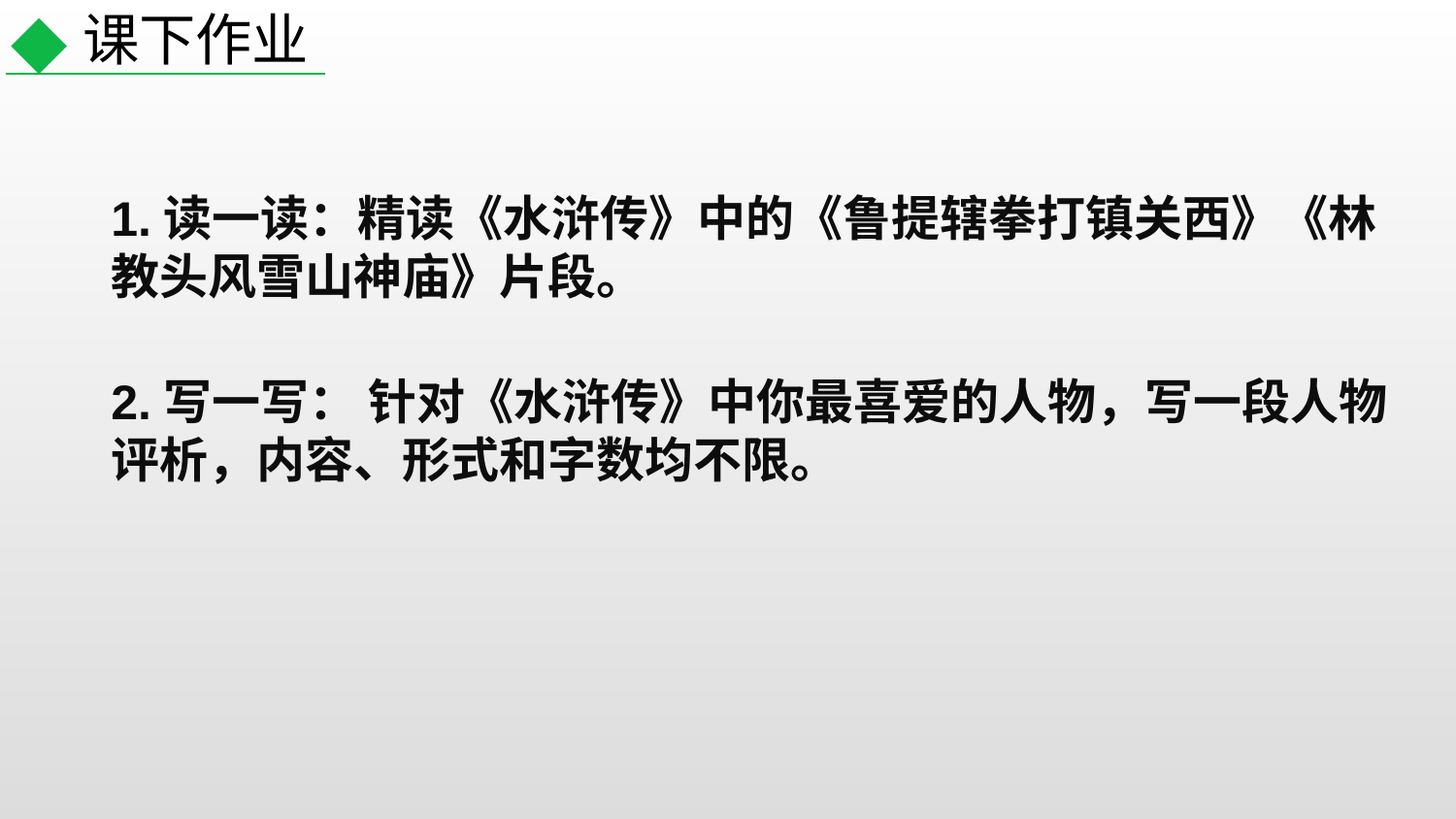

课下作业

1.读一读：精读《水浒传》中的《鲁提辖拳打镇关西》《林教头风雪山神庙》片段。
2.写一写： 针对《水浒传》中你最喜爱的人物，写一段人物评析，内容、形式和字数均不限。